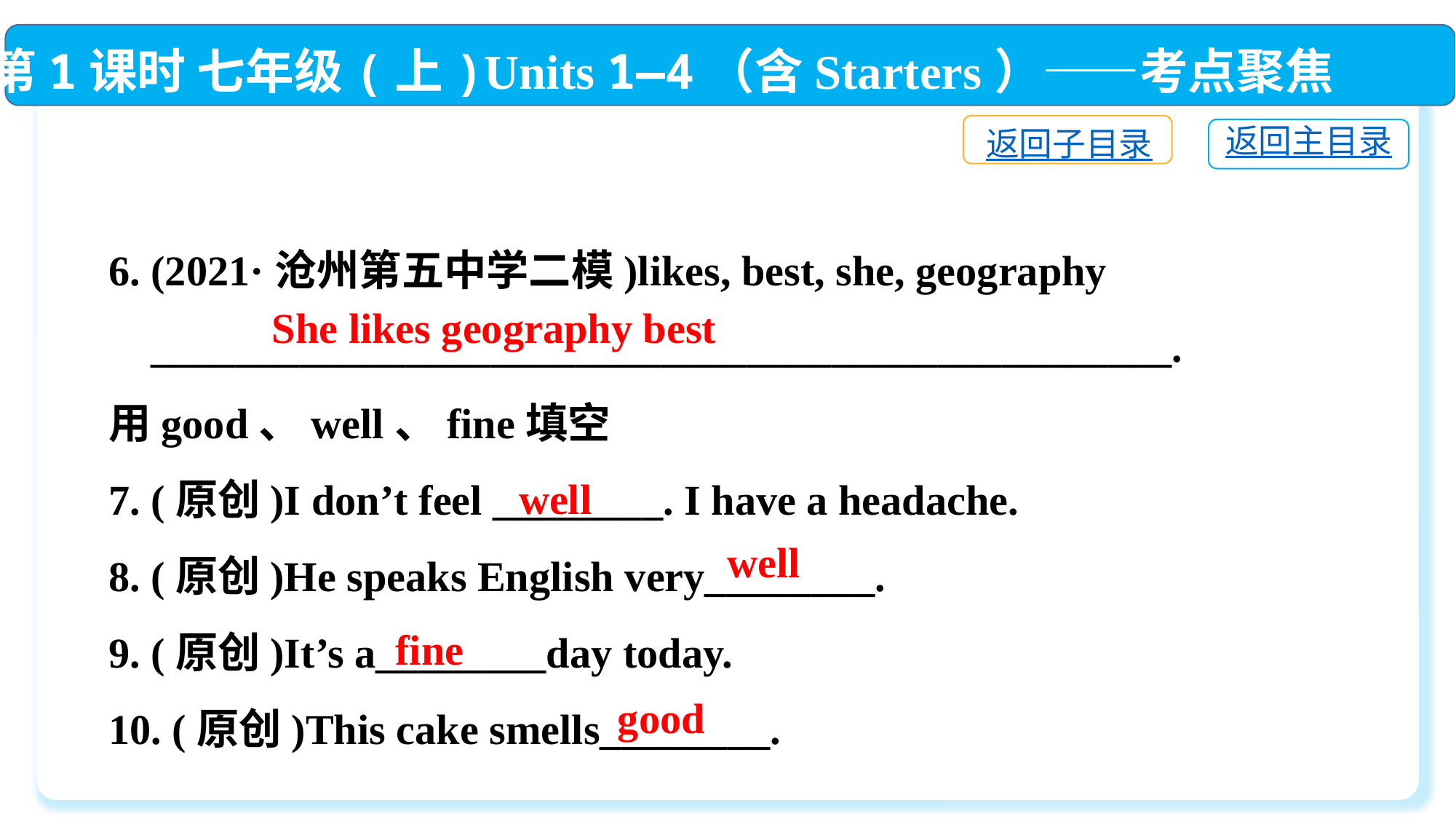

第1课时 七年级(上)Units 1—4（含Starters）——考点聚焦

返回子目录
返回主目录
6. (2021·沧州第五中学二模)likes, best, she, geography
    ________________________________________________.
用good、well、fine填空
7. (原创)I don’t feel ________. I have a headache.
8. (原创)He speaks English very________.
9. (原创)It’s a________day today.
10. (原创)This cake smells________.

She likes geography best
well
well
fine
good